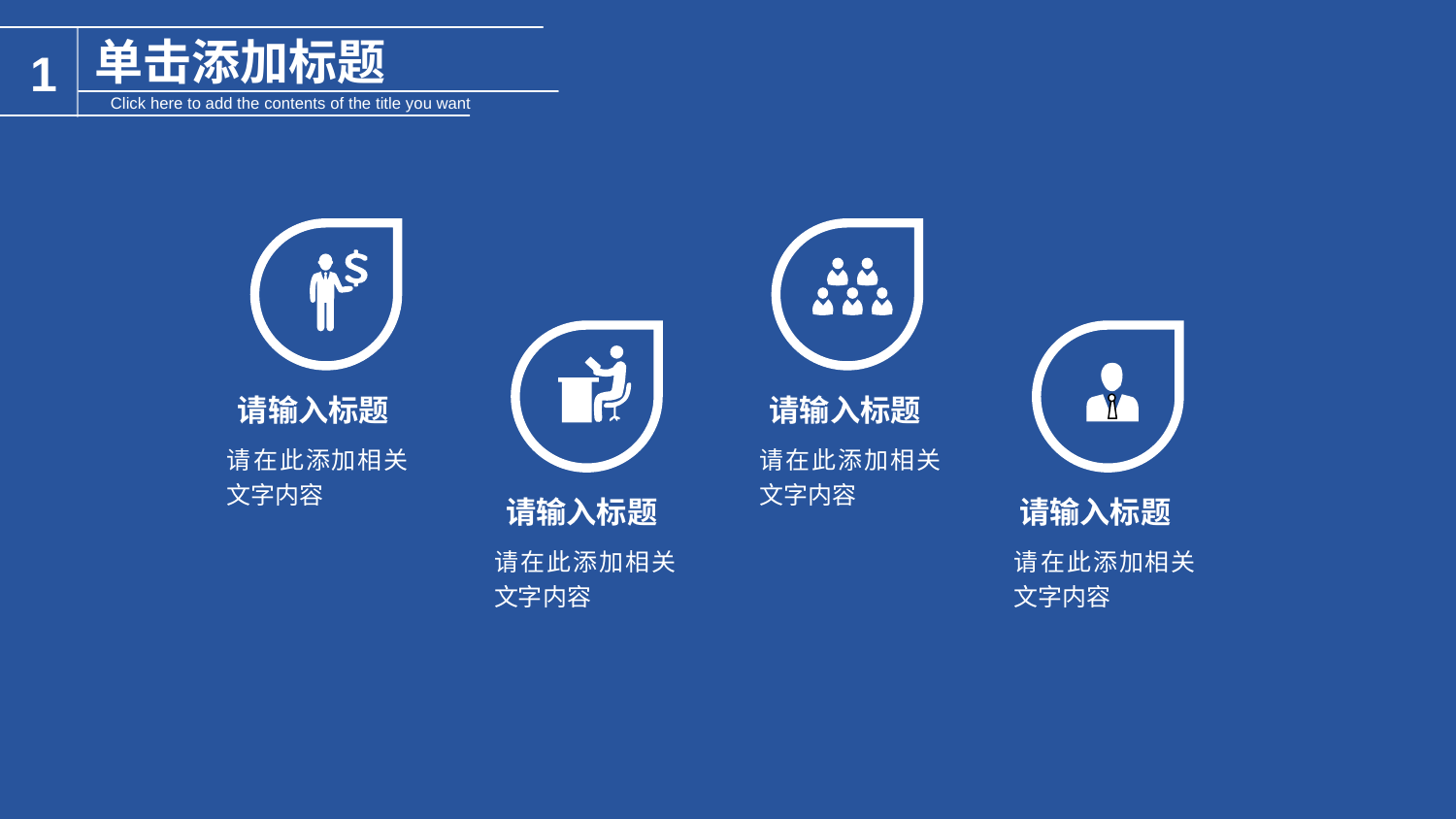

单击添加标题
1
Click here to add the contents of the title you want

请输入标题
请输入标题
请在此添加相关文字内容
请在此添加相关文字内容
请输入标题
请输入标题
请在此添加相关文字内容
请在此添加相关文字内容